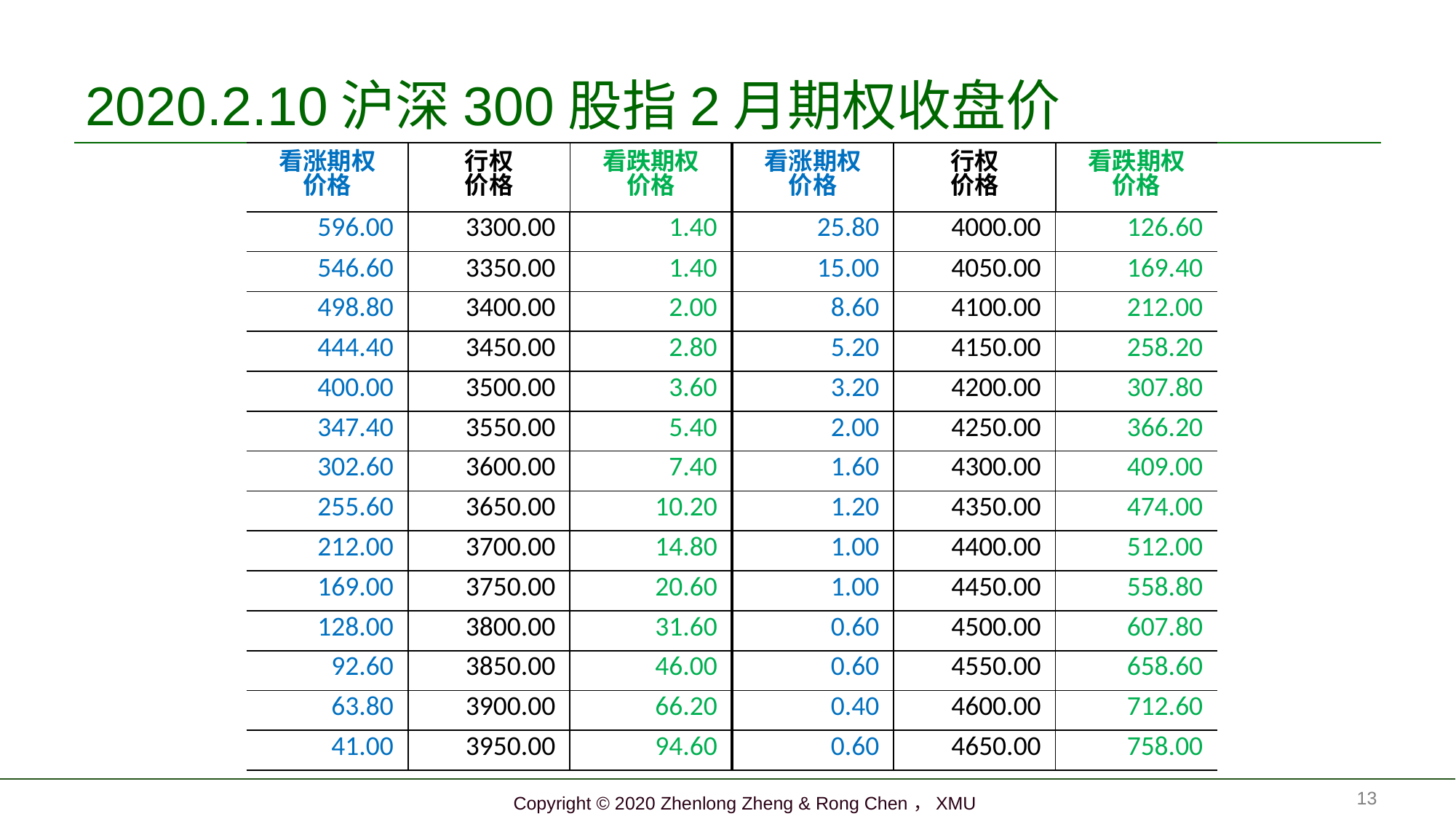

# 2020.2.10沪深300股指2月期权收盘价
| 看涨期权 价格 | 行权 价格 | 看跌期权 价格 | 看涨期权 价格 | 行权 价格 | 看跌期权 价格 |
| --- | --- | --- | --- | --- | --- |
| 596.00 | 3300.00 | 1.40 | 25.80 | 4000.00 | 126.60 |
| --- | --- | --- | --- | --- | --- |
| 546.60 | 3350.00 | 1.40 | 15.00 | 4050.00 | 169.40 |
| 498.80 | 3400.00 | 2.00 | 8.60 | 4100.00 | 212.00 |
| 444.40 | 3450.00 | 2.80 | 5.20 | 4150.00 | 258.20 |
| 400.00 | 3500.00 | 3.60 | 3.20 | 4200.00 | 307.80 |
| 347.40 | 3550.00 | 5.40 | 2.00 | 4250.00 | 366.20 |
| 302.60 | 3600.00 | 7.40 | 1.60 | 4300.00 | 409.00 |
| 255.60 | 3650.00 | 10.20 | 1.20 | 4350.00 | 474.00 |
| 212.00 | 3700.00 | 14.80 | 1.00 | 4400.00 | 512.00 |
| 169.00 | 3750.00 | 20.60 | 1.00 | 4450.00 | 558.80 |
| 128.00 | 3800.00 | 31.60 | 0.60 | 4500.00 | 607.80 |
| 92.60 | 3850.00 | 46.00 | 0.60 | 4550.00 | 658.60 |
| 63.80 | 3900.00 | 66.20 | 0.40 | 4600.00 | 712.60 |
| 41.00 | 3950.00 | 94.60 | 0.60 | 4650.00 | 758.00 |
13